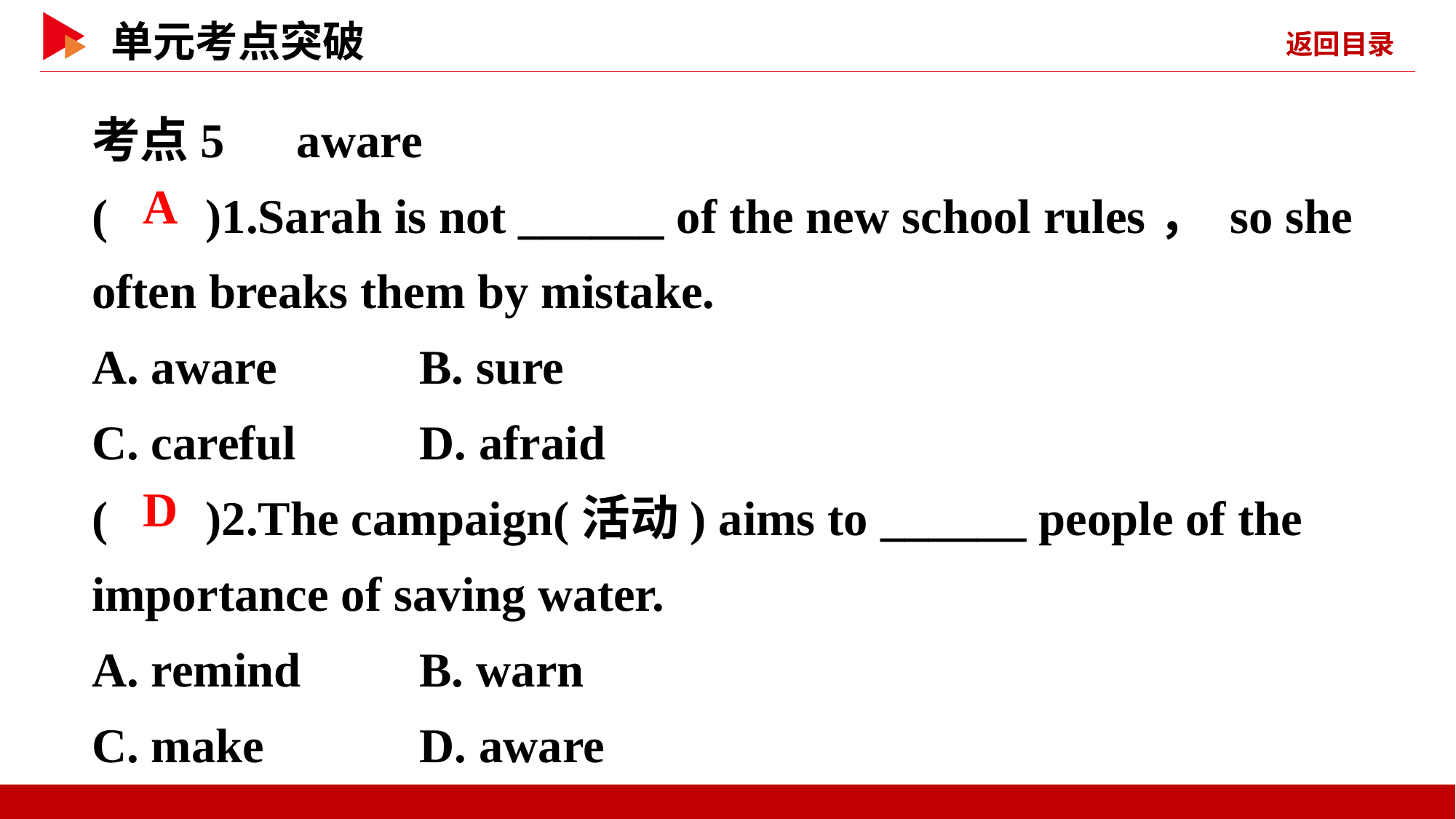

考点5　aware
(        )1.Sarah is not ______ of the new school rules， so she often breaks them by mistake.
A. aware	         B. sure
C. careful	         D. afraid
(        )2.The campaign(活动) aims to ______ people of the importance of saving water.
A. remind	         B. warn
C. make	         D. aware
   A
   D